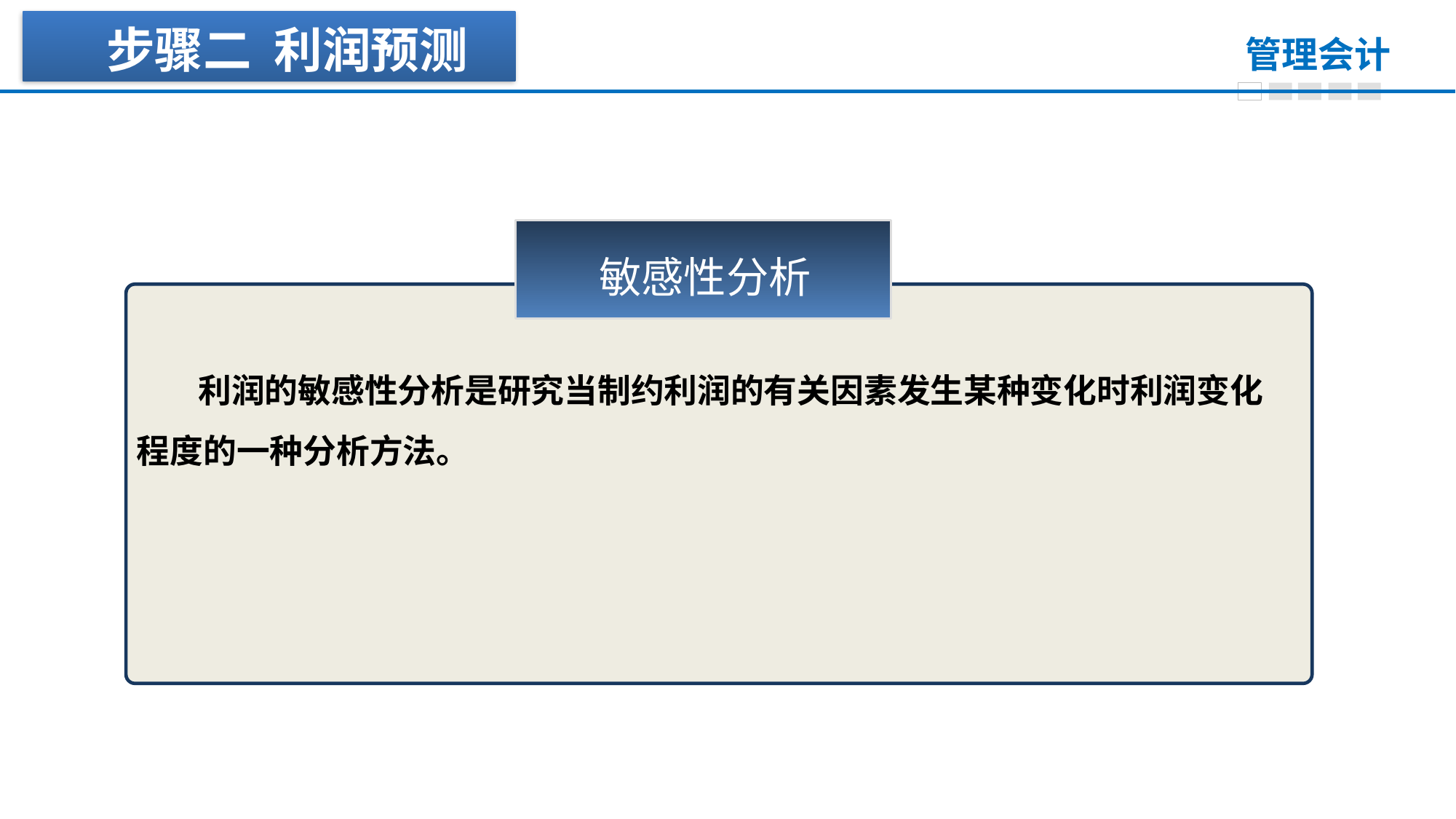

步骤二  利润预测

敏感性分析

       利润的敏感性分析是研究当制约利润的有关因素发生某种变化时利润变化程度的一种分析方法。